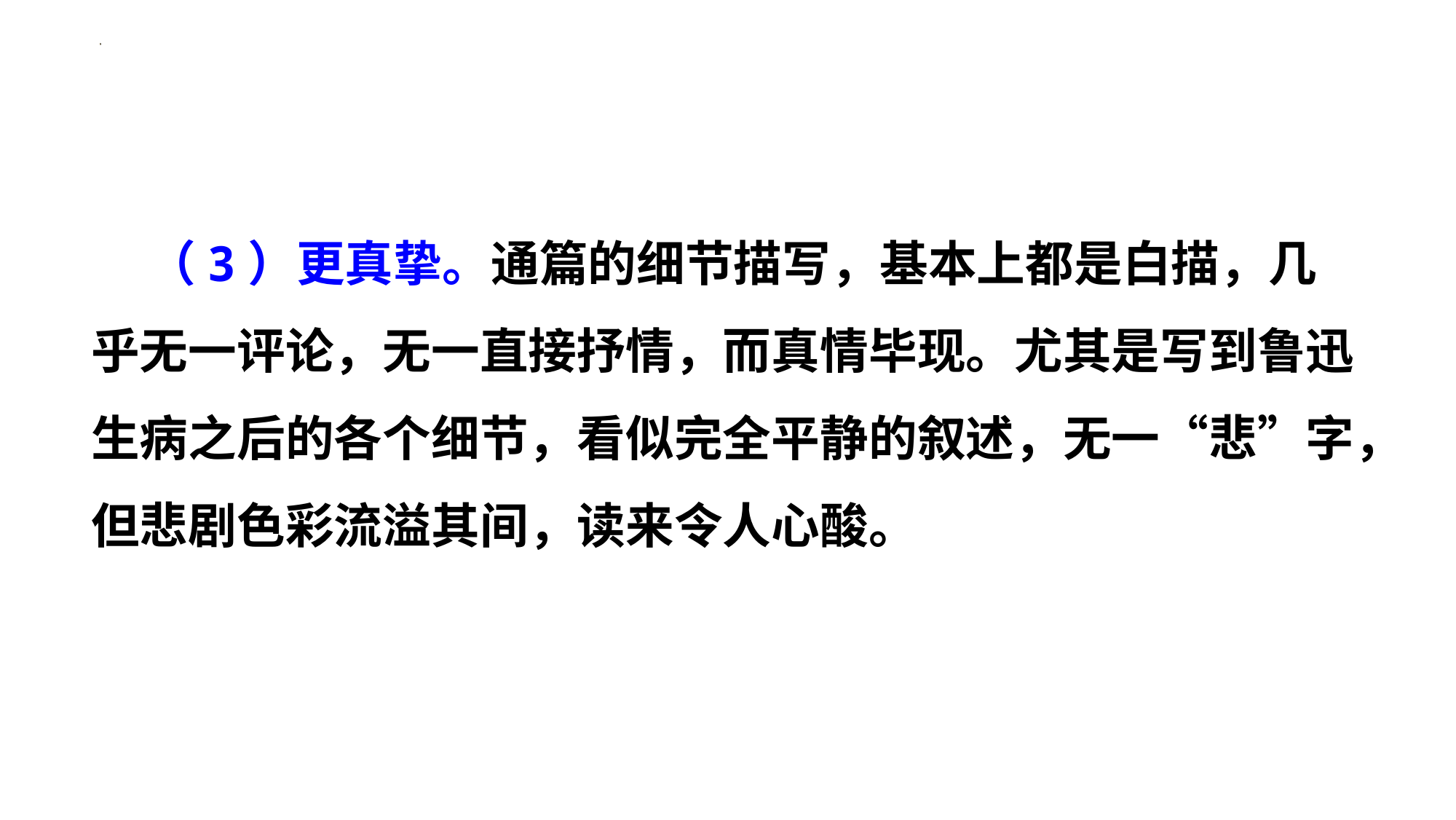

（3）更真挚。通篇的细节描写，基本上都是白描，几乎无一评论，无一直接抒情，而真情毕现。尤其是写到鲁迅生病之后的各个细节，看似完全平静的叙述，无一“悲”字，但悲剧色彩流溢其间，读来令人心酸。